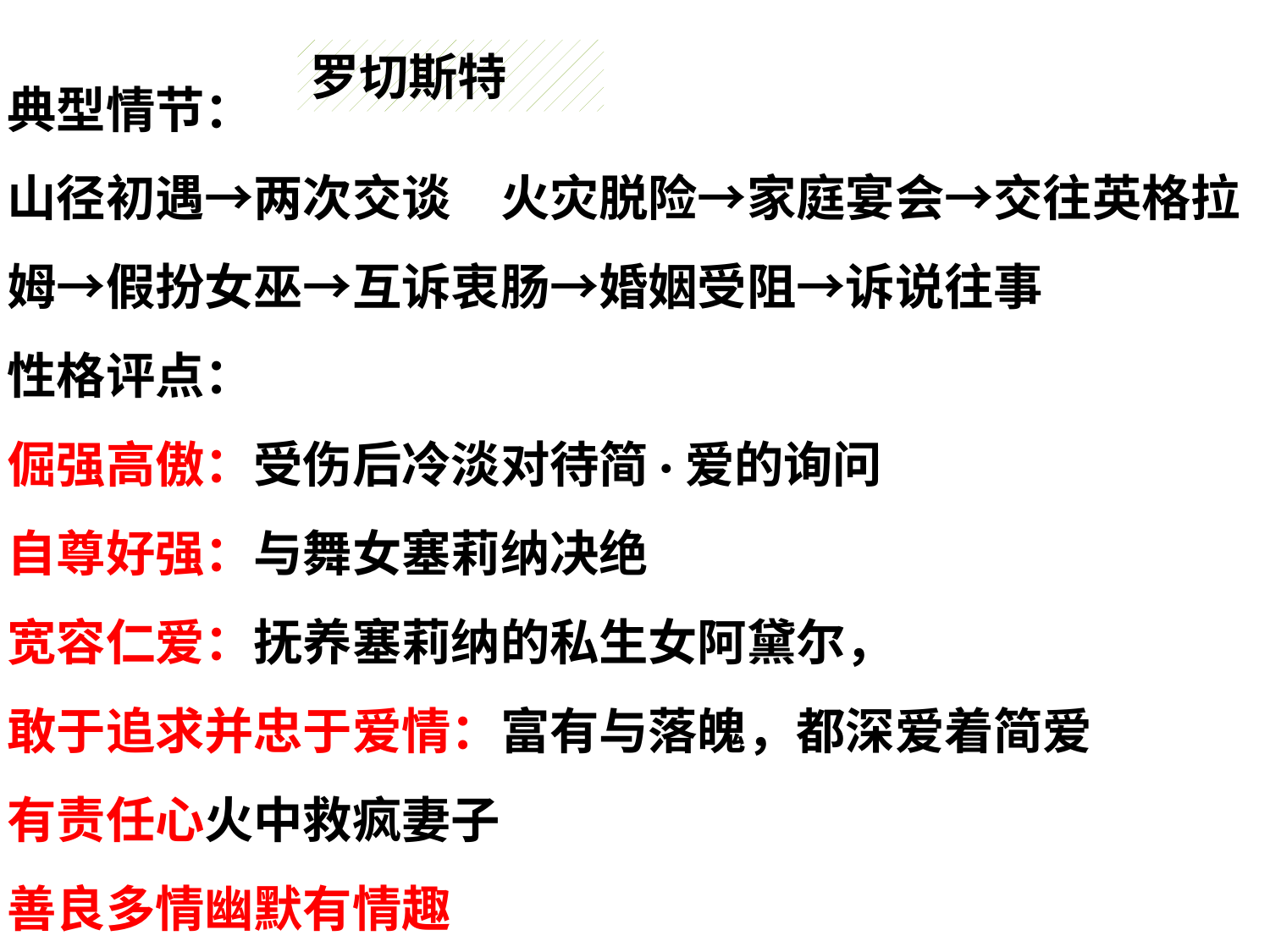

罗切斯特
典型情节：
山径初遇→两次交谈　火灾脱险→家庭宴会→交往英格拉姆→假扮女巫→互诉衷肠→婚姻受阻→诉说往事
性格评点：
倔强高傲：受伤后冷淡对待简·爱的询问
自尊好强：与舞女塞莉纳决绝
宽容仁爱：抚养塞莉纳的私生女阿黛尔，
敢于追求并忠于爱情：富有与落魄，都深爱着简爱
有责任心火中救疯妻子
善良多情幽默有情趣